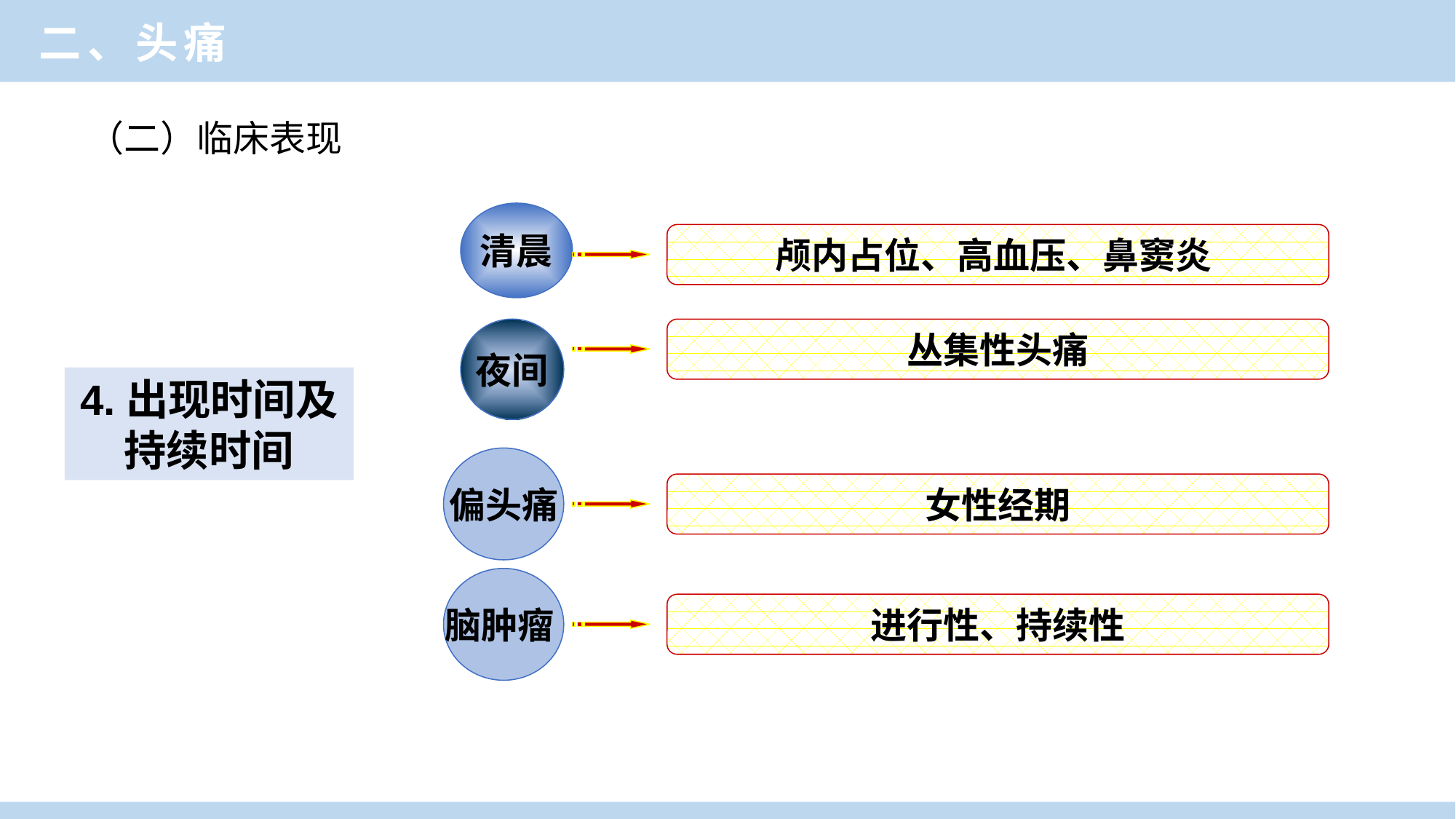

二、头痛
（二）临床表现
清晨
颅内占位、高血压、鼻窦炎

夜间
丛集性头痛

偏头痛
女性经期

脑肿瘤
进行性、持续性

4.出现时间及持续时间